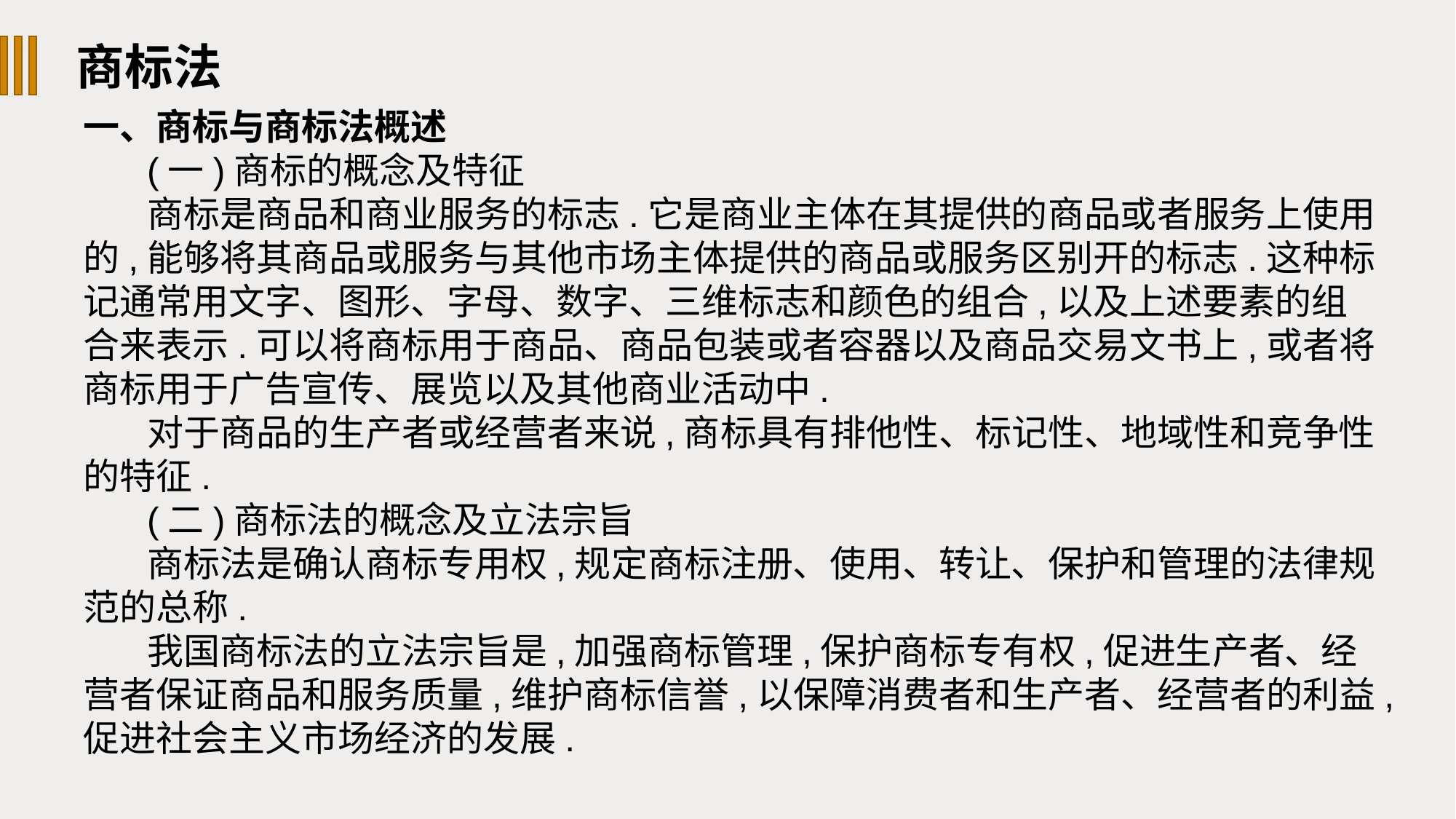

商标法

一、商标与商标法概述
(一)商标的概念及特征
商标是商品和商业服务的标志.它是商业主体在其提供的商品或者服务上使用的,能够将其商品或服务与其他市场主体提供的商品或服务区别开的标志.这种标记通常用文字、图形、字母、数字、三维标志和颜色的组合,以及上述要素的组合来表示.可以将商标用于商品、商品包装或者容器以及商品交易文书上,或者将商标用于广告宣传、展览以及其他商业活动中.
对于商品的生产者或经营者来说,商标具有排他性、标记性、地域性和竞争性的特征.
(二)商标法的概念及立法宗旨
商标法是确认商标专用权,规定商标注册、使用、转让、保护和管理的法律规范的总称.
我国商标法的立法宗旨是,加强商标管理,保护商标专有权,促进生产者、经营者保证商品和服务质量,维护商标信誉,以保障消费者和生产者、经营者的利益,促进社会主义市场经济的发展.